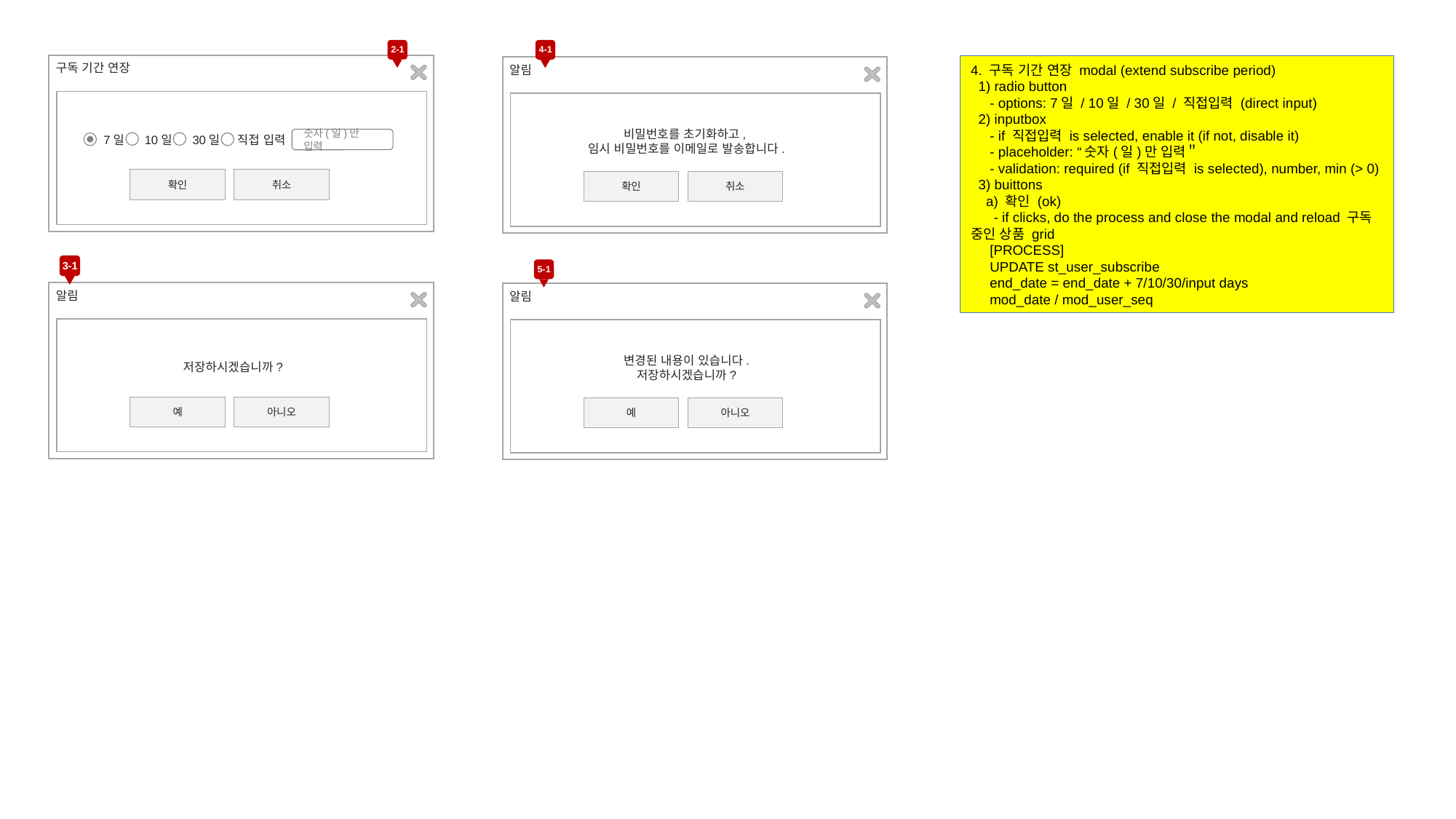

2-1

4-1

4. 구독 기간 연장 modal (extend subscribe period)
  1) radio button
     - options: 7일 / 10일 / 30일 / 직접입력 (direct input)
  2) inputbox
     - if 직접입력 is selected, enable it (if not, disable it)
     - placeholder: “숫자(일)만 입력＂
     - validation: required (if 직접입력 is selected), number, min (> 0)
  3) buittons
    a) 확인 (ok)
      - if clicks, do the process and close the modal and reload 구독 중인 상품 grid
     [PROCESS]
     UPDATE st_user_subscribe
     end_date = end_date + 7/10/30/input days
     mod_date / mod_user_seq

구독 기간 연장
알림

7일     10일     30일     직접 입력
비밀번호를 초기화하고,
임시 비밀번호를 이메일로 발송합니다.
숫자(일)만 입력

취소
확인
취소
확인
3-1

5-1

알림
알림

저장하시겠습니까?
변경된 내용이 있습니다.
저장하시겠습니까?
아니오
예
아니오
예